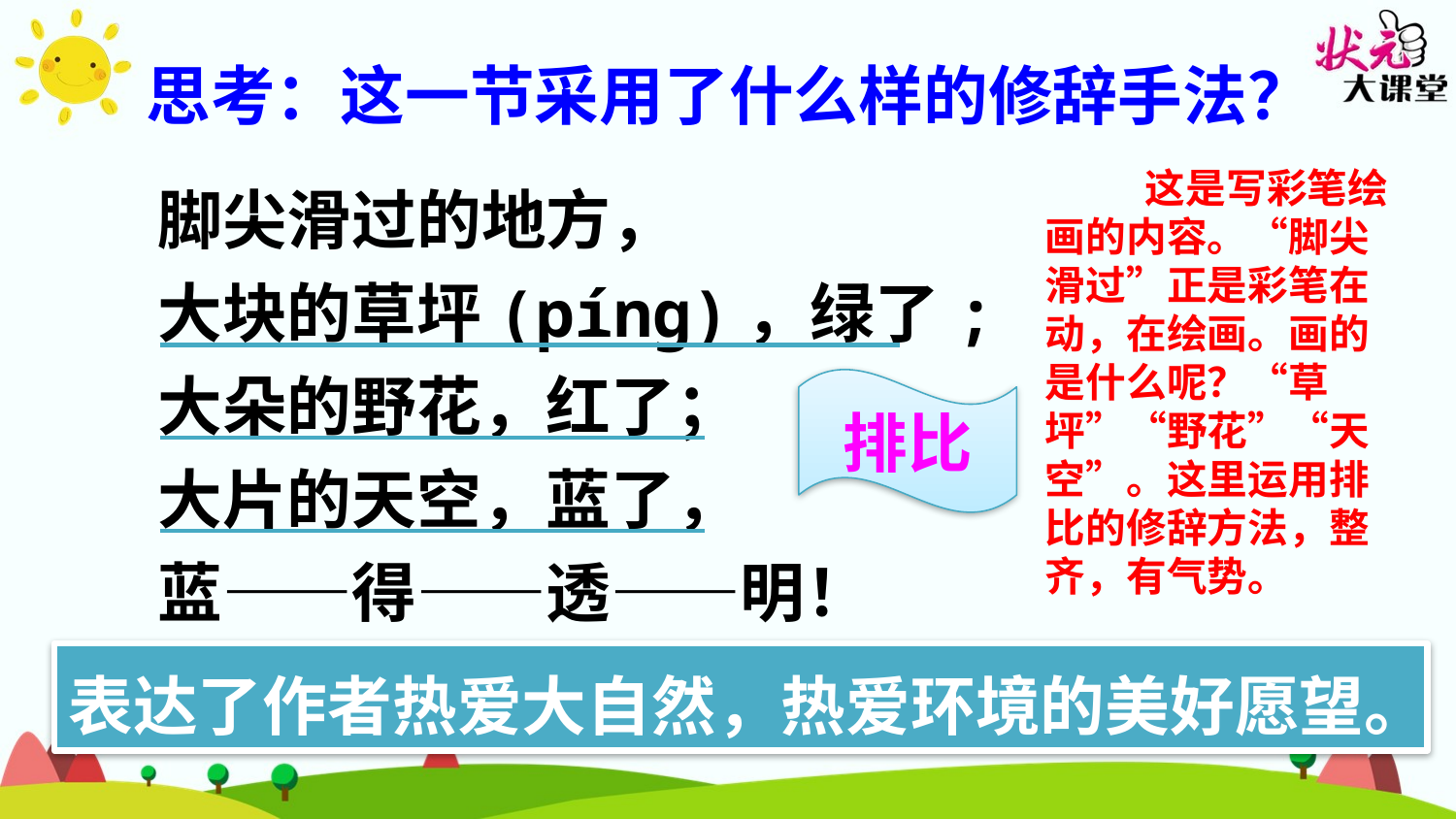

思考：这一节采用了什么样的修辞手法？
这是写彩笔绘画的内容。“脚尖滑过”正是彩笔在动，在绘画。画的是什么呢？“草坪”“野花”“天空”。这里运用排比的修辞方法，整齐，有气势。
脚尖滑过的地方，
大块的草坪(pínɡ)，绿了;
大朵的野花，红了；
大片的天空，蓝了，
蓝——得——透——明！
状元成才路
状元成才路
状元成才路
状元成才路
状元成才路
状元成才路
状元成才路
状元成才路
状元成才路
状元成才路
状元成才路
状元成才路
状元成才路
状元成才路
状元成才路
状元成才路
状元成才路
状元成才路
状元成才路
状元成才路
状元成才路
状元成才路
状元成才路
状元成才路
状元成才路
状元成才路
状元成才路
状元成才路
状元成才路
状元成才路
状元成才路
状元成才路
状元成才路
状元成才路
状元成才路
状元成才路
状元成才路
状元成才路
状元成才路
状元成才路
状元成才路
状元成才路
排比
状元成才路
状元成才路
状元成才路
状元成才路
状元成才路
状元成才路
状元成才路
状元成才路
状元成才路
状元成才路
状元成才路
状元成才路
状元成才路
状元成才路
状元成才路
状元成才路
状元成才路
状元成才路
状元成才路
状元成才路
状元成才路
状元成才路
状元成才路
状元成才路
状元成才路
状元成才路
状元成才路
状元成才路
状元成才路
状元成才路
状元成才路
状元成才路
状元成才路
状元成才路
状元成才路
状元成才路
状元成才路
状元成才路
状元成才路
状元成才路
状元成才路
状元成才路
状元成才路
状元成才路
状元成才路
状元成才路
状元成才路
状元成才路
状元成才路
状元成才路
状元成才路
状元成才路
状元成才路
状元成才路
状元成才路
状元成才路
状元成才路
状元成才路
表达了作者热爱大自然，热爱环境的美好愿望。